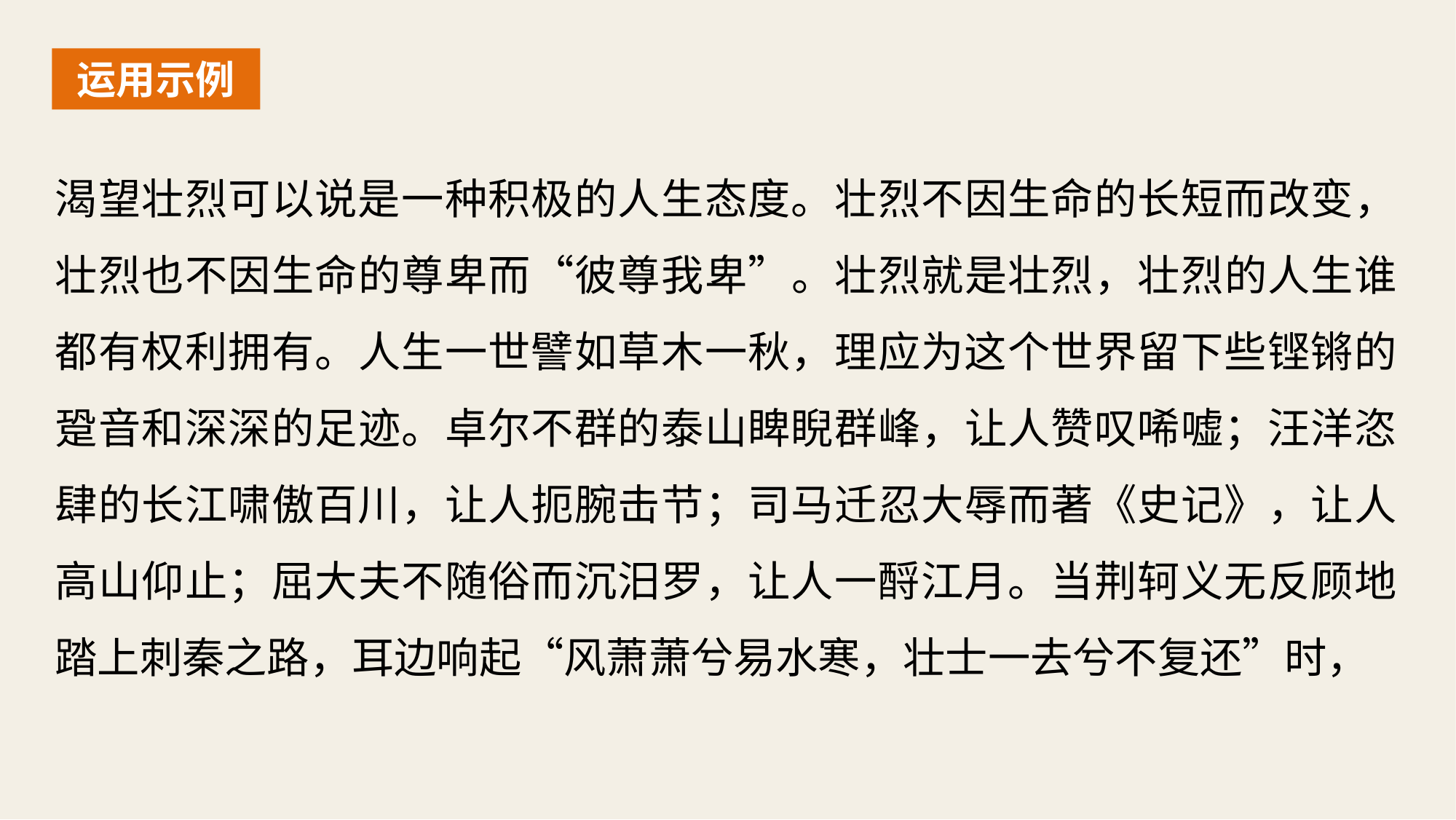

运用示例
渴望壮烈可以说是一种积极的人生态度。壮烈不因生命的长短而改变，壮烈也不因生命的尊卑而“彼尊我卑”。壮烈就是壮烈，壮烈的人生谁都有权利拥有。人生一世譬如草木一秋，理应为这个世界留下些铿锵的跫音和深深的足迹。卓尔不群的泰山睥睨群峰，让人赞叹唏嘘；汪洋恣肆的长江啸傲百川，让人扼腕击节；司马迁忍大辱而著《史记》，让人高山仰止；屈大夫不随俗而沉汨罗，让人一酹江月。当荆轲义无反顾地踏上刺秦之路，耳边响起“风萧萧兮易水寒，壮士一去兮不复还”时，